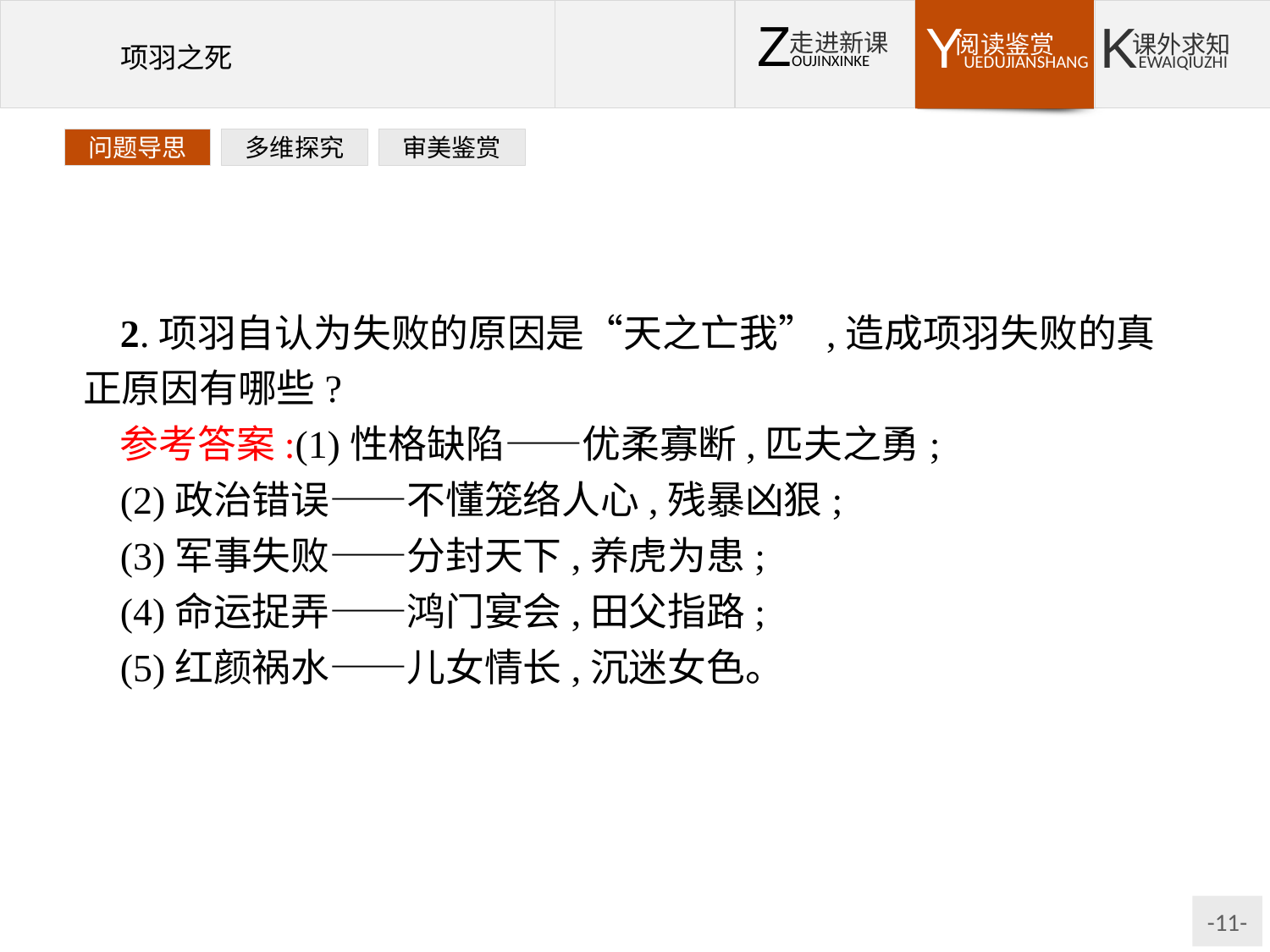

问题导思
多维探究
审美鉴赏
2.项羽自认为失败的原因是“天之亡我”,造成项羽失败的真正原因有哪些?
参考答案:(1)性格缺陷——优柔寡断,匹夫之勇;
(2)政治错误——不懂笼络人心,残暴凶狠;
(3)军事失败——分封天下,养虎为患;
(4)命运捉弄——鸿门宴会,田父指路;
(5)红颜祸水——儿女情长,沉迷女色。